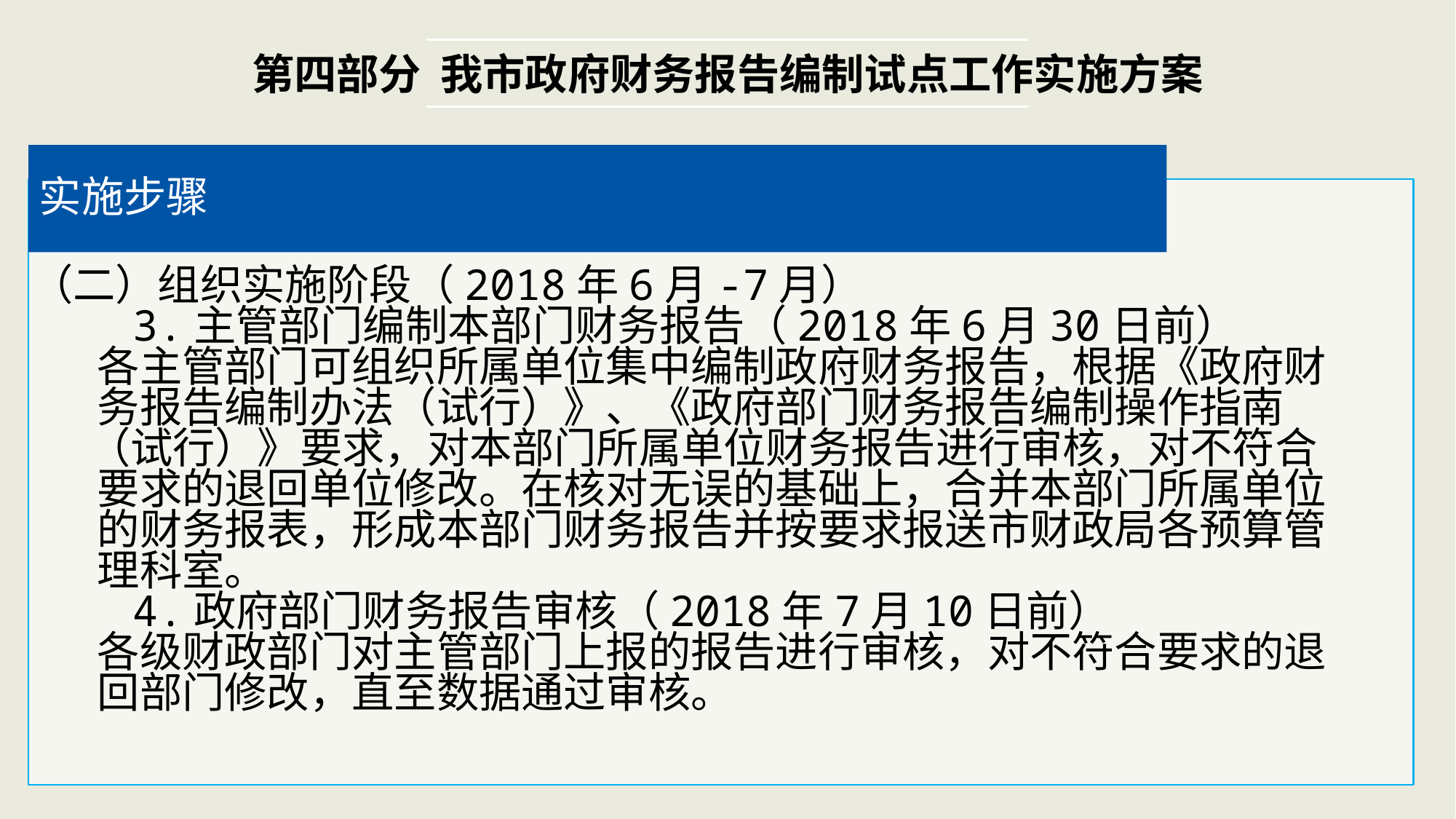

第四部分  我市政府财务报告编制试点工作实施方案

实施步骤

（二）组织实施阶段（2018年6月-7月）
    3.主管部门编制本部门财务报告（2018年6月30日前）
      各主管部门可组织所属单位集中编制政府财务报告，根据《政府财
      务报告编制办法（试行）》、《政府部门财务报告编制操作指南
     （试行）》要求，对本部门所属单位财务报告进行审核，对不符合
      要求的退回单位修改。在核对无误的基础上，合并本部门所属单位
      的财务报表，形成本部门财务报告并按要求报送市财政局各预算管
      理科室。
    4.政府部门财务报告审核（2018年7月10日前）
      各级财政部门对主管部门上报的报告进行审核，对不符合要求的退
      回部门修改，直至数据通过审核。
126